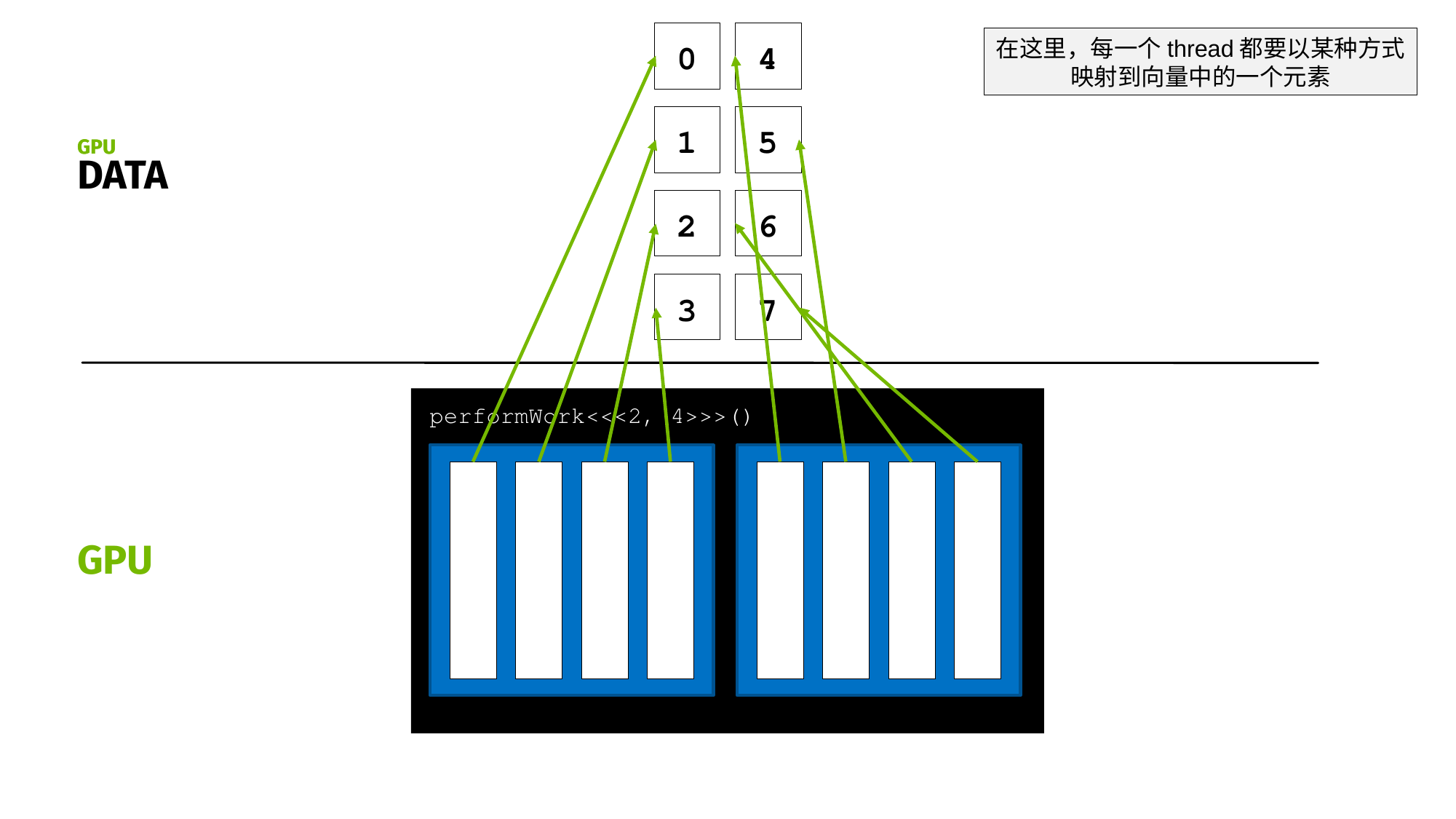

在这里，每一个thread都要以某种方式映射到向量中的一个元素
4
5
6
7
0
1
2
3
GPU
GPU
DATA

performWork<<<2, 4>>>()

GPU